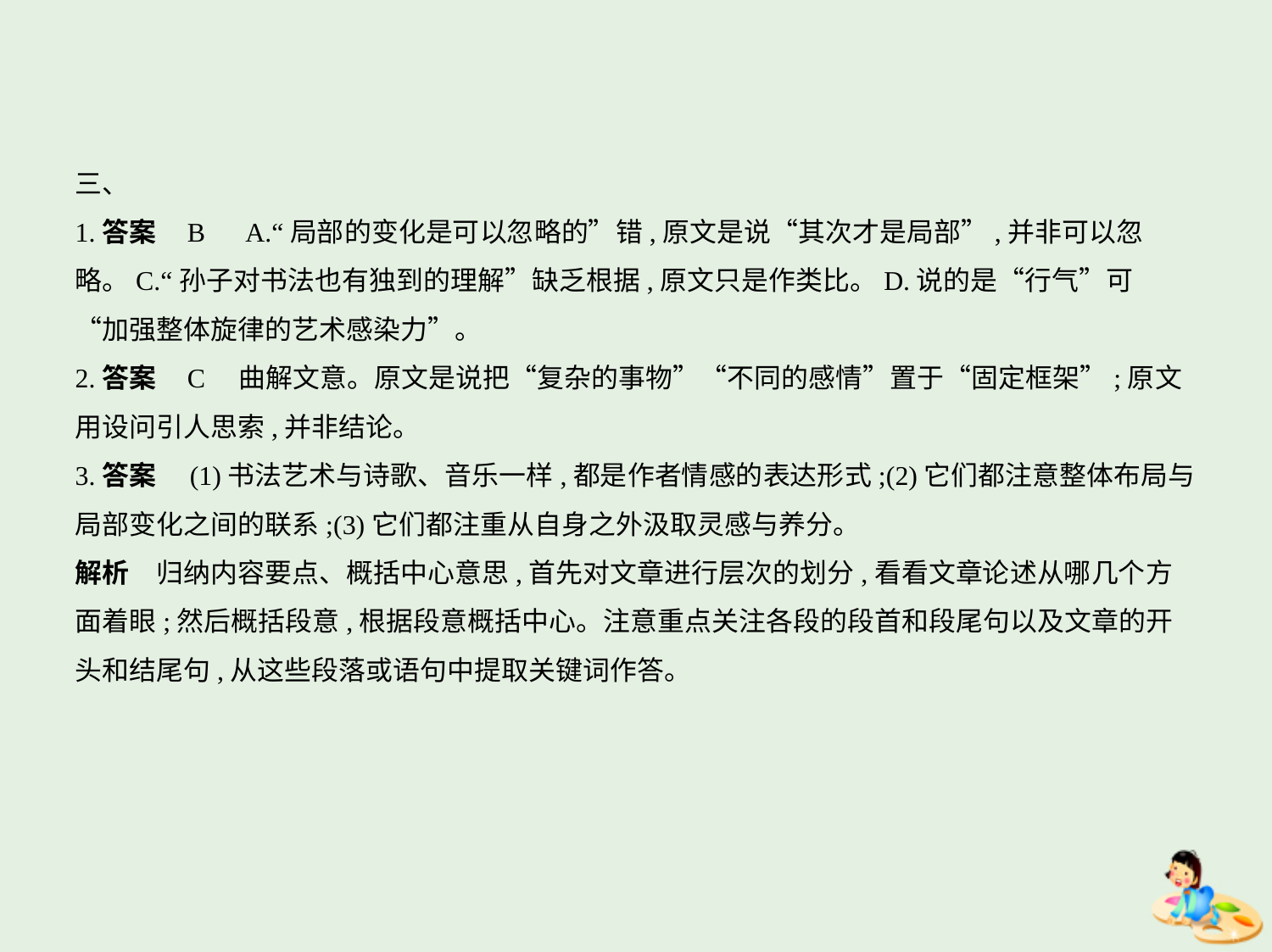

三、
1.答案    B　A.“局部的变化是可以忽略的”错,原文是说“其次才是局部”,并非可以忽
略。C.“孙子对书法也有独到的理解”缺乏根据,原文只是作类比。D.说的是“行气”可
“加强整体旋律的艺术感染力”。
2.答案    C　曲解文意。原文是说把“复杂的事物”“不同的感情”置于“固定框架”;原文
用设问引人思索,并非结论。
3.答案　(1)书法艺术与诗歌、音乐一样,都是作者情感的表达形式;(2)它们都注意整体布局与
局部变化之间的联系;(3)它们都注重从自身之外汲取灵感与养分。
解析　归纳内容要点、概括中心意思,首先对文章进行层次的划分,看看文章论述从哪几个方
面着眼;然后概括段意,根据段意概括中心。注意重点关注各段的段首和段尾句以及文章的开
头和结尾句,从这些段落或语句中提取关键词作答。